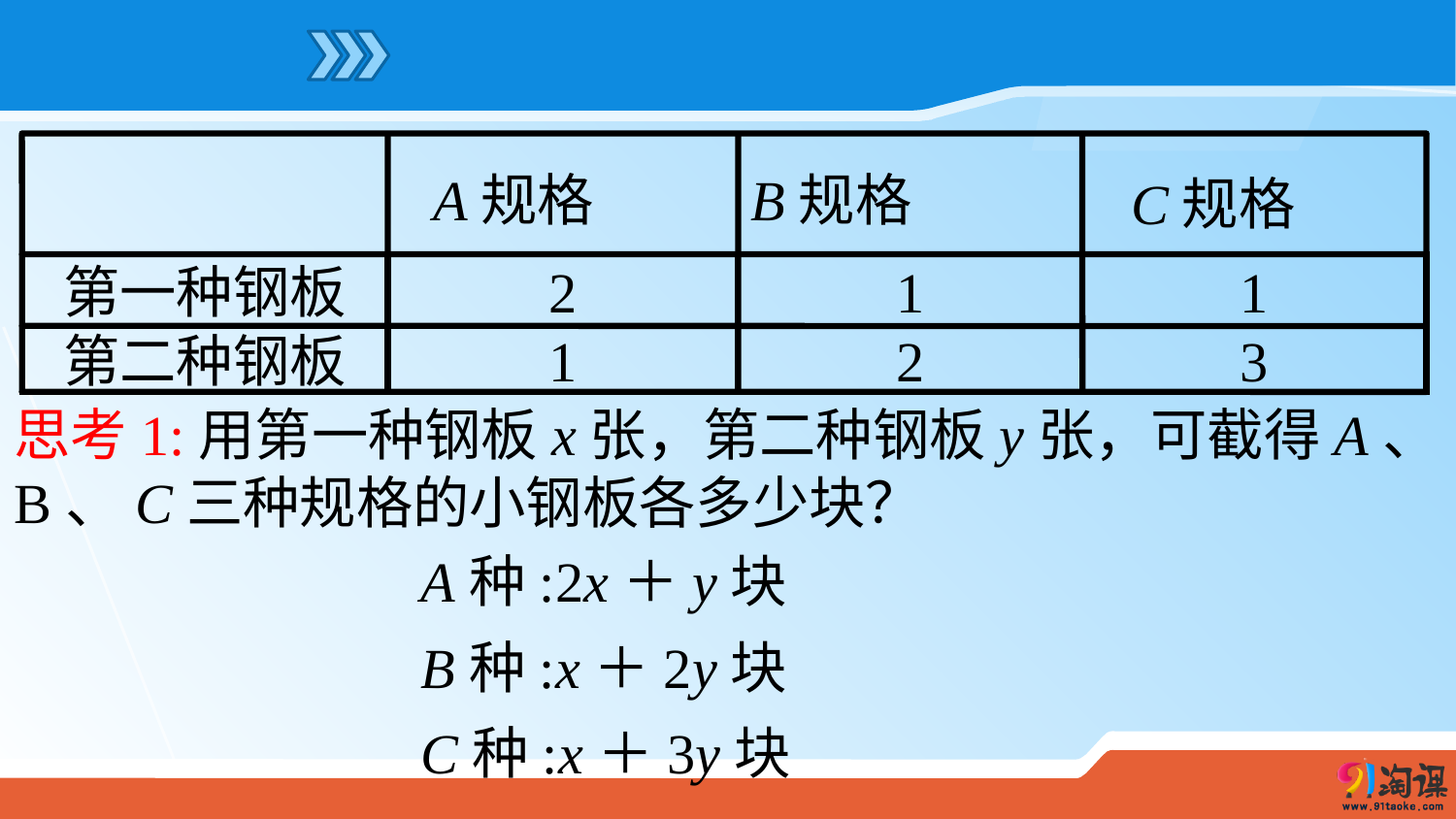

第一种钢板

2
1
1
第二种钢板

1
2
3

A规格
B规格
C规格

思考1:用第一种钢板x张，第二种钢板y张，可截得A、B、C三种规格的小钢板各多少块？
A种:2x＋y块
B种:x＋2y块
C种:x＋3y块